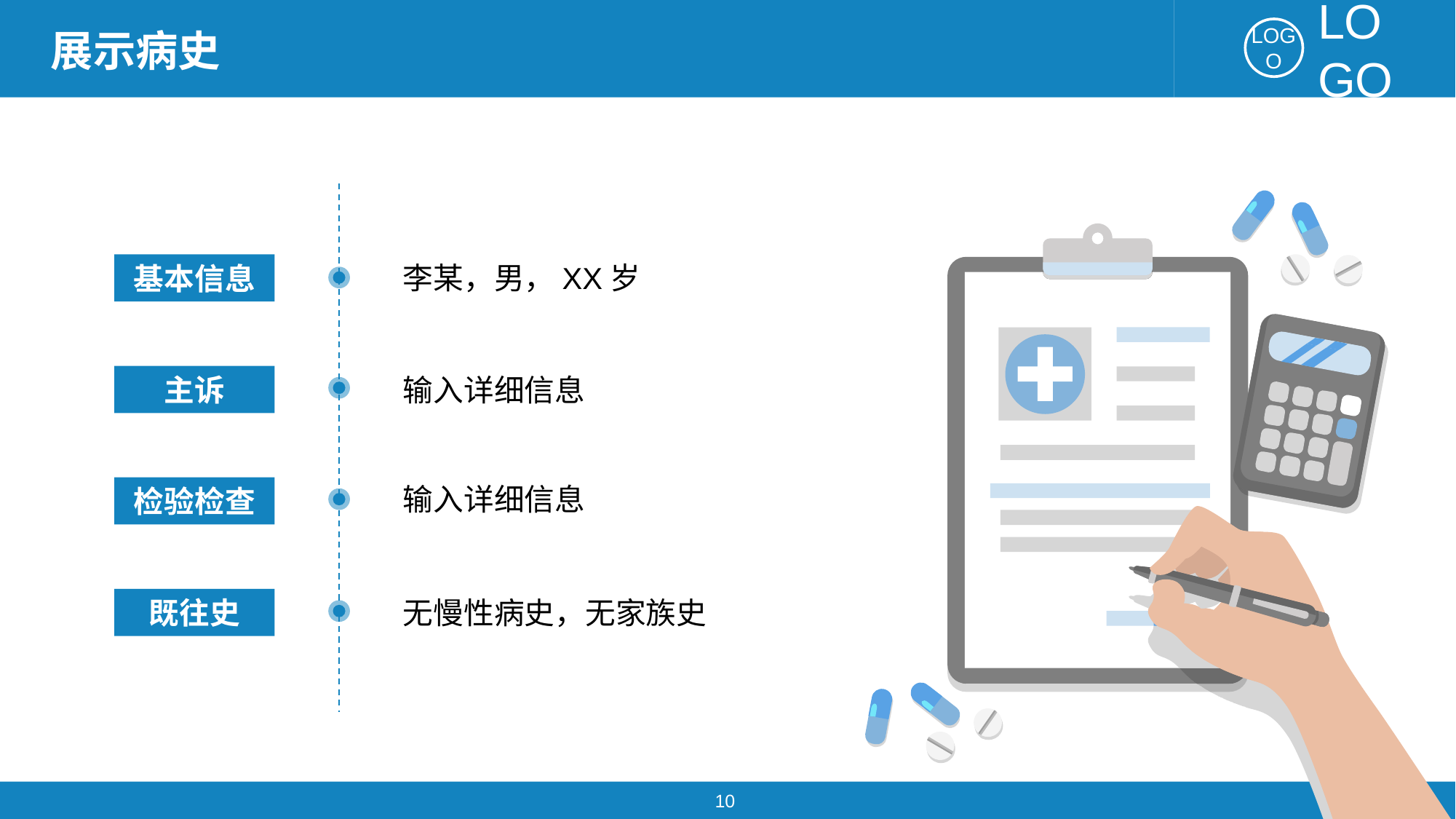

展示病史

李某，男，XX岁
基本信息

主诉
输入详细信息

输入详细信息
检验检查

既往史
无慢性病史，无家族史

10